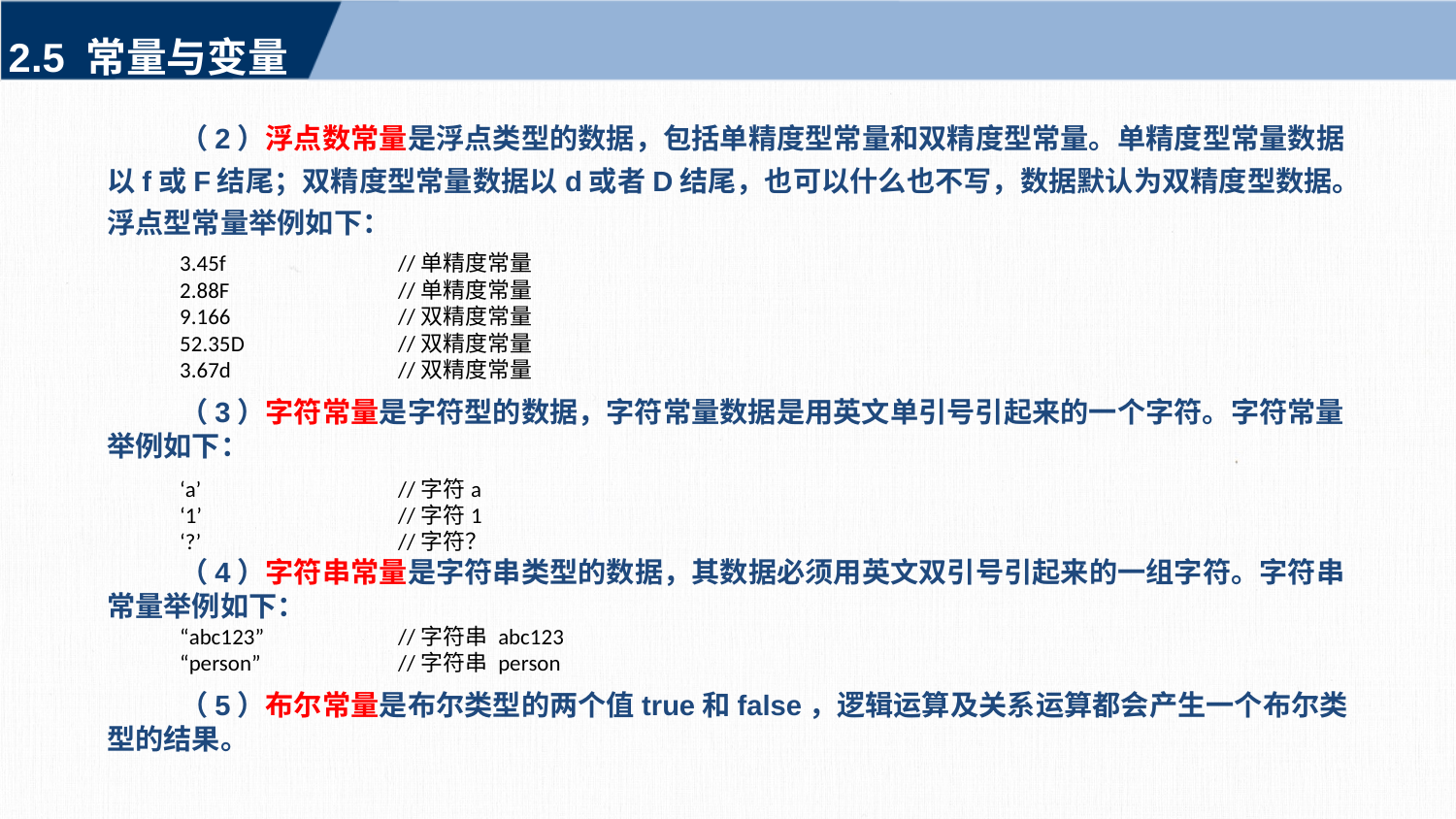

2.5 常量与变量
（2）浮点数常量是浮点类型的数据，包括单精度型常量和双精度型常量。单精度型常量数据以f或F结尾；双精度型常量数据以d或者D结尾，也可以什么也不写，数据默认为双精度型数据。浮点型常量举例如下：
3.45f		//单精度常量
2.88F		//单精度常量
9.166		//双精度常量
52.35D		//双精度常量
3.67d		//双精度常量
（3）字符常量是字符型的数据，字符常量数据是用英文单引号引起来的一个字符。字符常量举例如下：
‘a’		//字符a
‘1’		//字符1
‘?’		//字符？
（4）字符串常量是字符串类型的数据，其数据必须用英文双引号引起来的一组字符。字符串常量举例如下：
“abc123”	//字符串 abc123
“person”	//字符串 person
（5）布尔常量是布尔类型的两个值true和false，逻辑运算及关系运算都会产生一个布尔类型的结果。